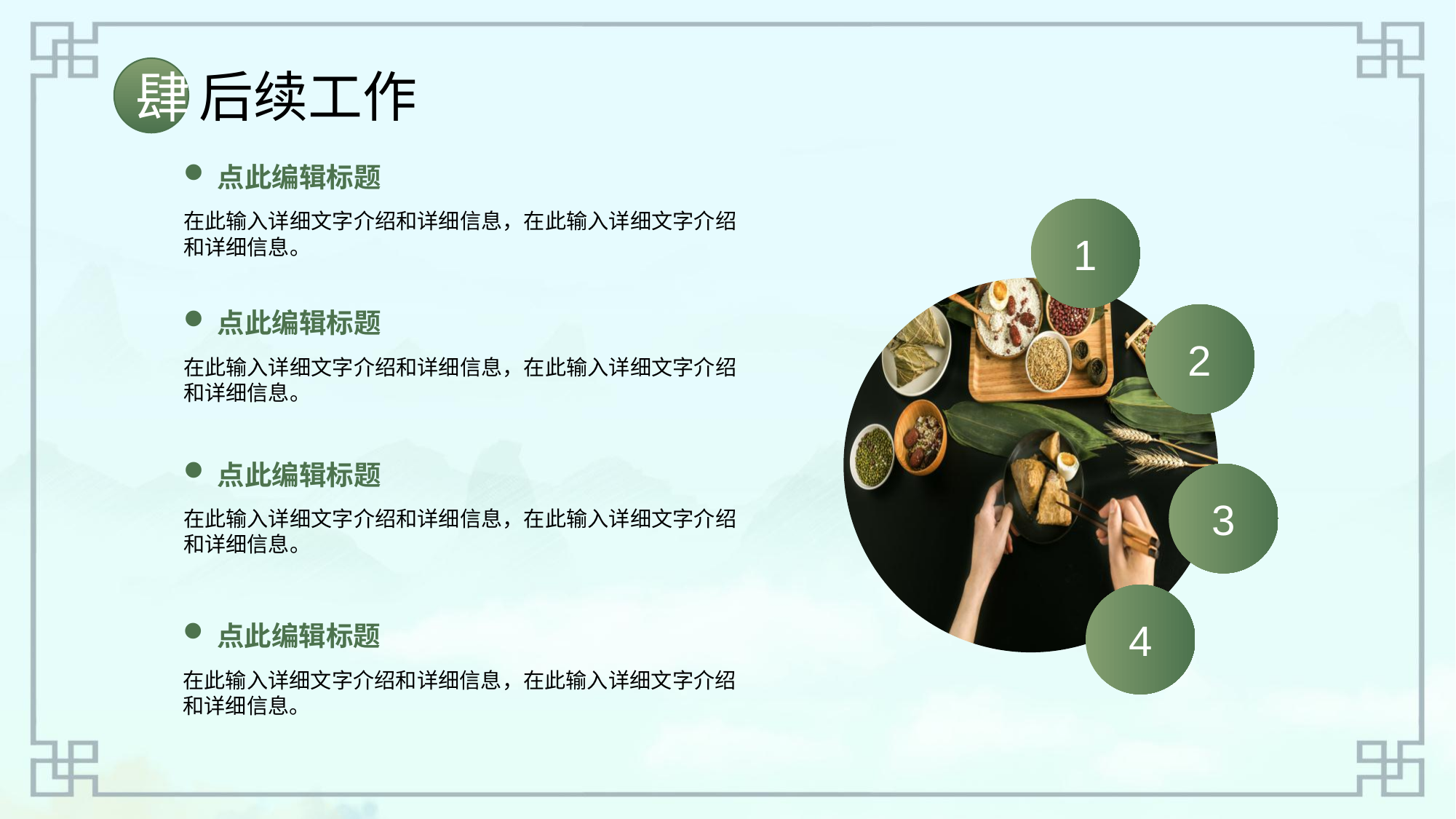

后续工作
肆
点此编辑标题
1
在此输入详细文字介绍和详细信息，在此输入详细文字介绍和详细信息。

点此编辑标题
2
在此输入详细文字介绍和详细信息，在此输入详细文字介绍和详细信息。
点此编辑标题
3
在此输入详细文字介绍和详细信息，在此输入详细文字介绍和详细信息。
4
点此编辑标题
在此输入详细文字介绍和详细信息，在此输入详细文字介绍和详细信息。